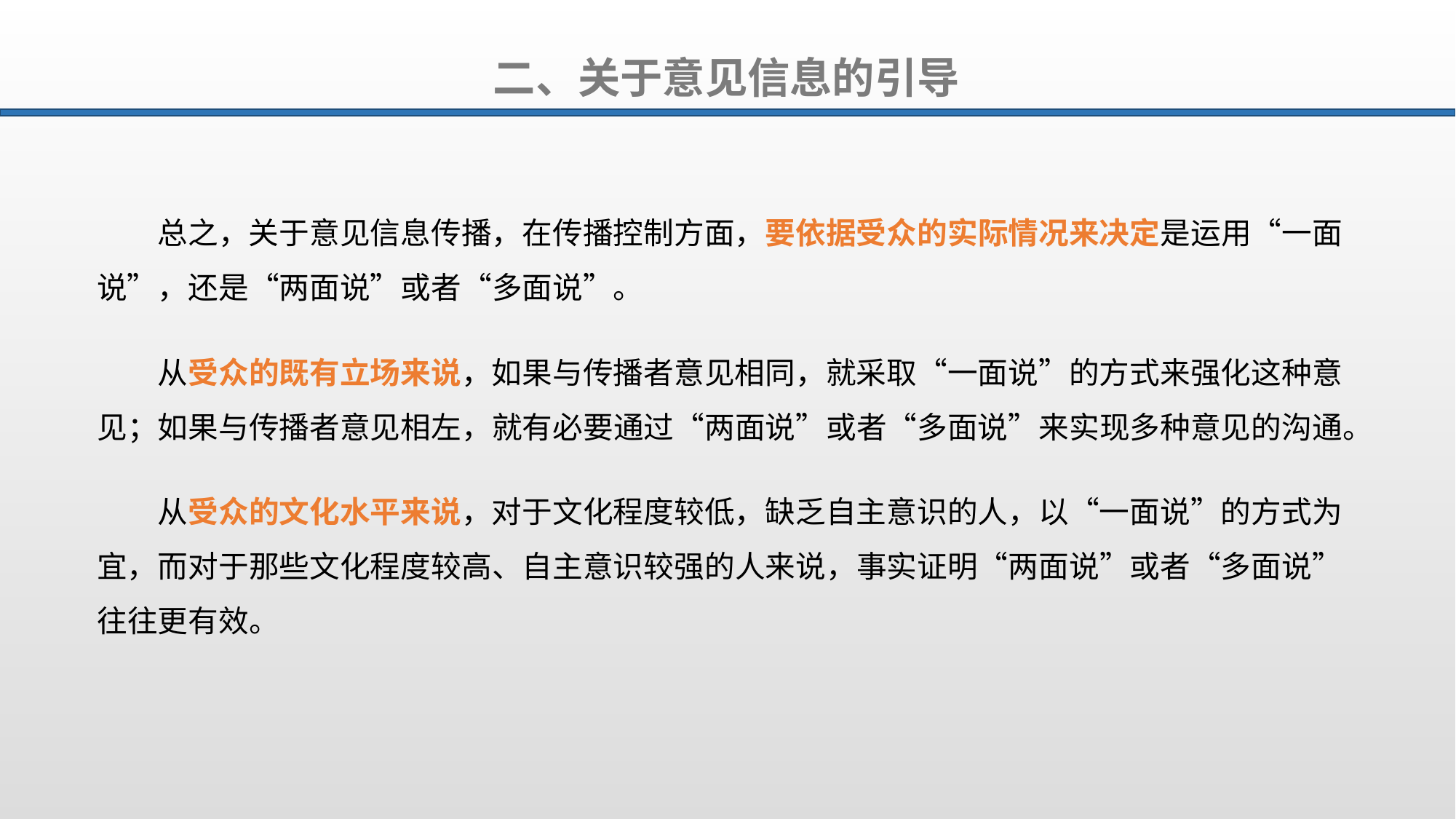

二、关于意见信息的引导

总之，关于意见信息传播，在传播控制方面，要依据受众的实际情况来决定是运用“一面说”，还是“两面说”或者“多面说”。
从受众的既有立场来说，如果与传播者意见相同，就采取“一面说”的方式来强化这种意见；如果与传播者意见相左，就有必要通过“两面说”或者“多面说”来实现多种意见的沟通。
从受众的文化水平来说，对于文化程度较低，缺乏自主意识的人，以“一面说”的方式为宜，而对于那些文化程度较高、自主意识较强的人来说，事实证明“两面说”或者“多面说”往往更有效。